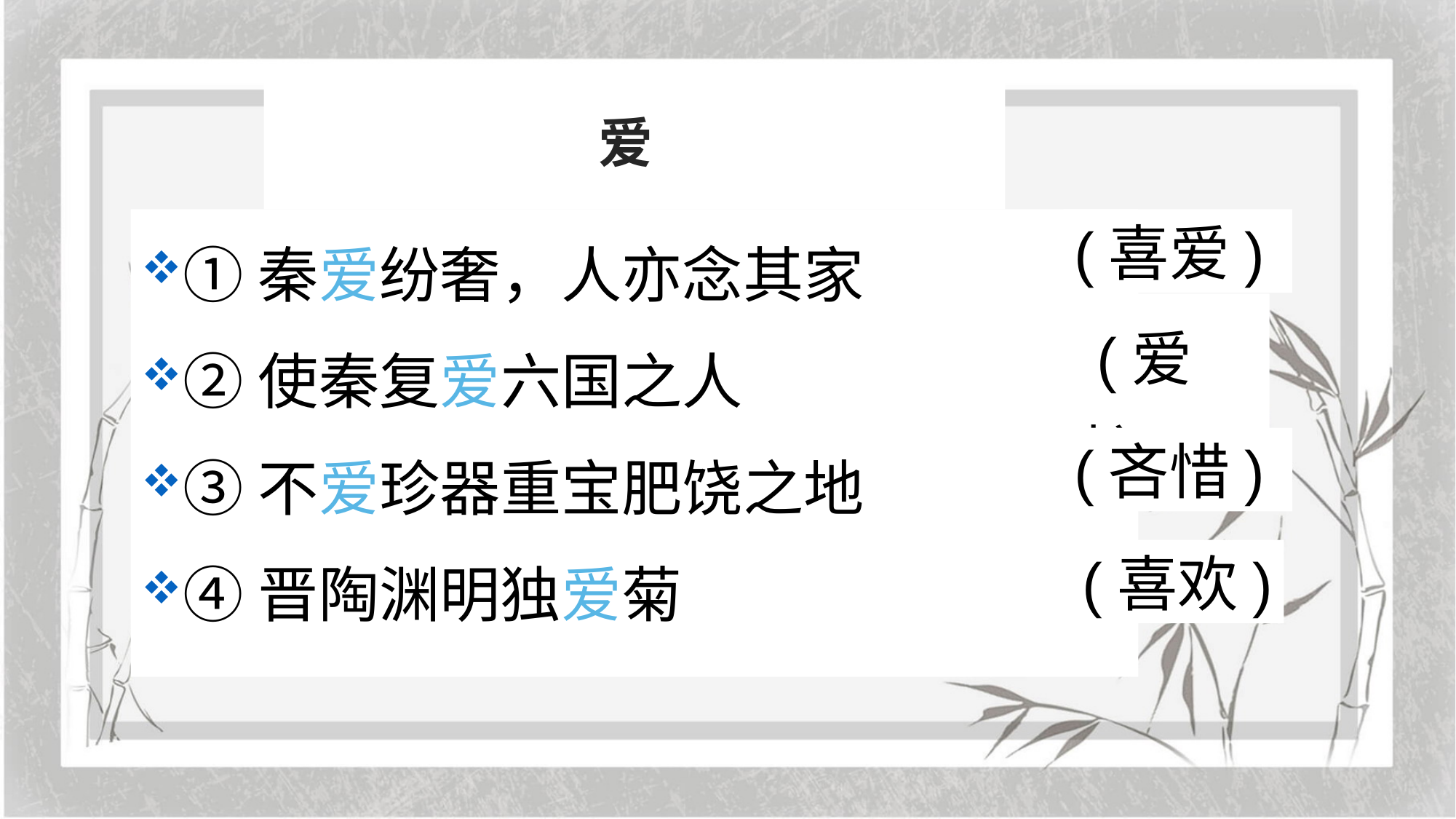

爱
①秦爱纷奢，人亦念其家
②使秦复爱六国之人
③不爱珍器重宝肥饶之地
④晋陶渊明独爱菊
(喜爱)
 (爱护)
 (吝惜)
(喜欢)